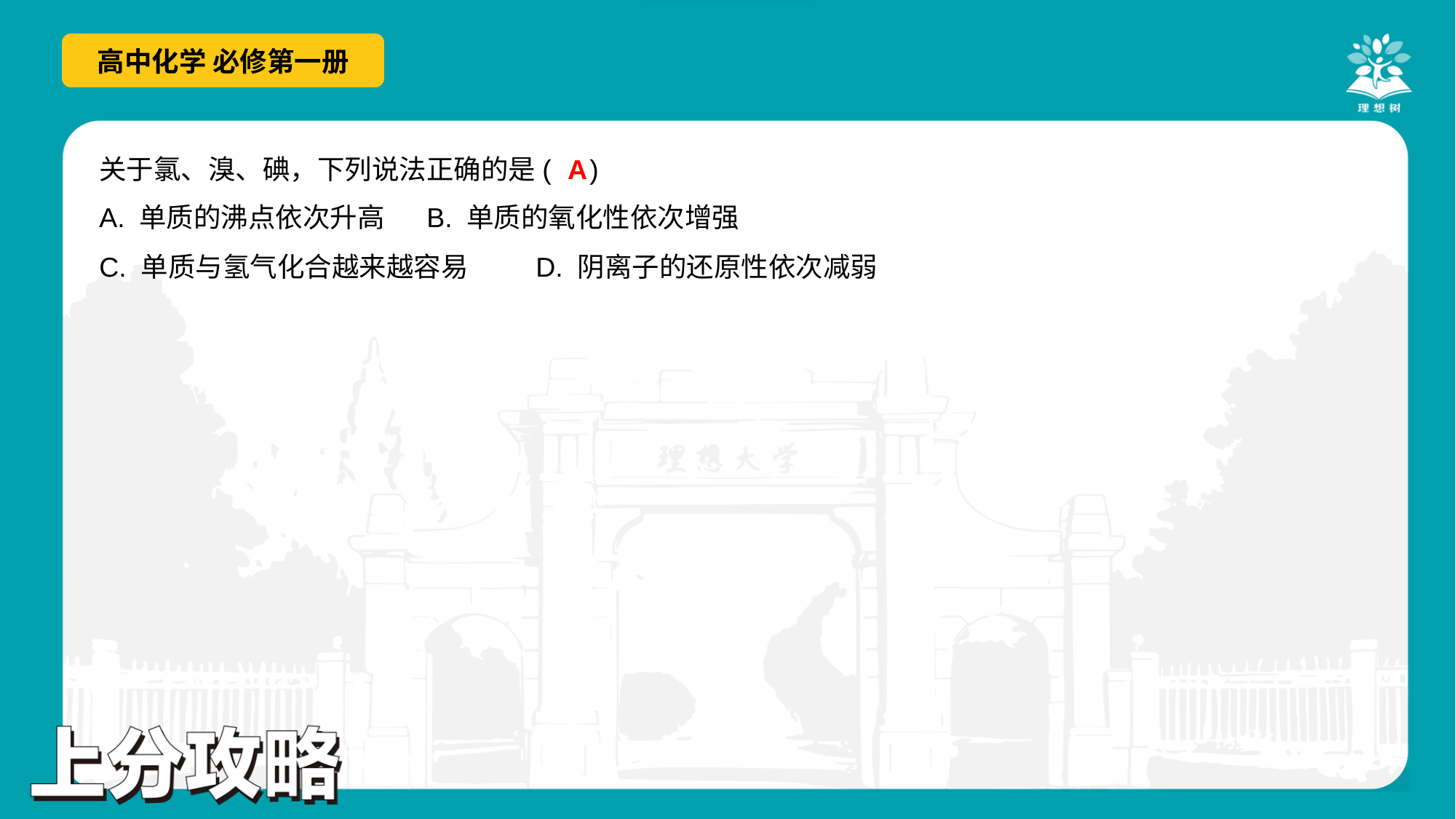

A
关于氯、溴、碘，下列说法正确的是(     )
A. 单质的沸点依次升高	B. 单质的氧化性依次增强
C. 单质与氢气化合越来越容易	D. 阴离子的还原性依次减弱